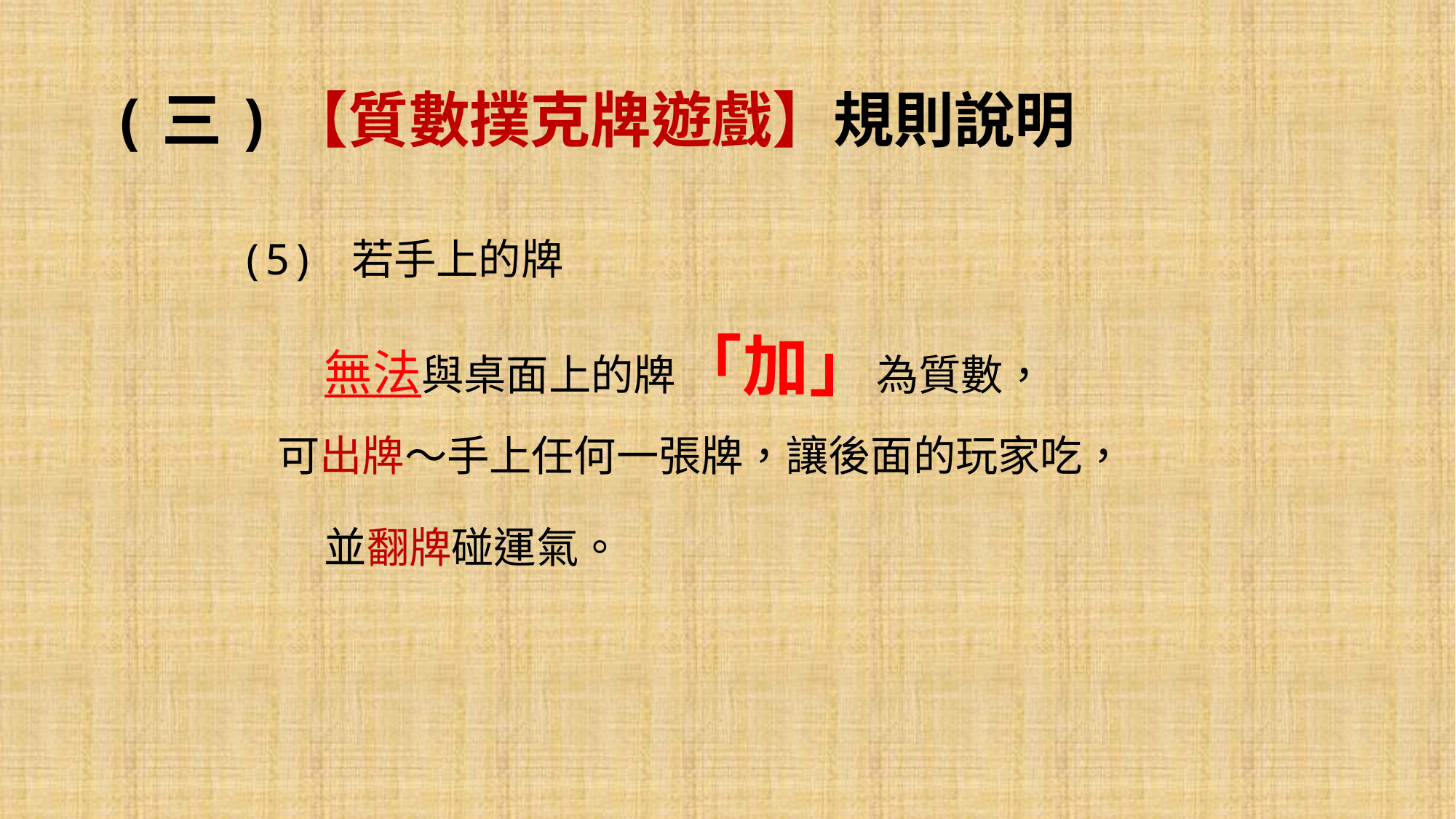

# (三)【質數撲克牌遊戲】規則說明
(5) 若手上的牌
　　無法與桌面上的牌「加」為質數，
    可出牌～手上任何一張牌，讓後面的玩家吃，
　　並翻牌碰運氣。